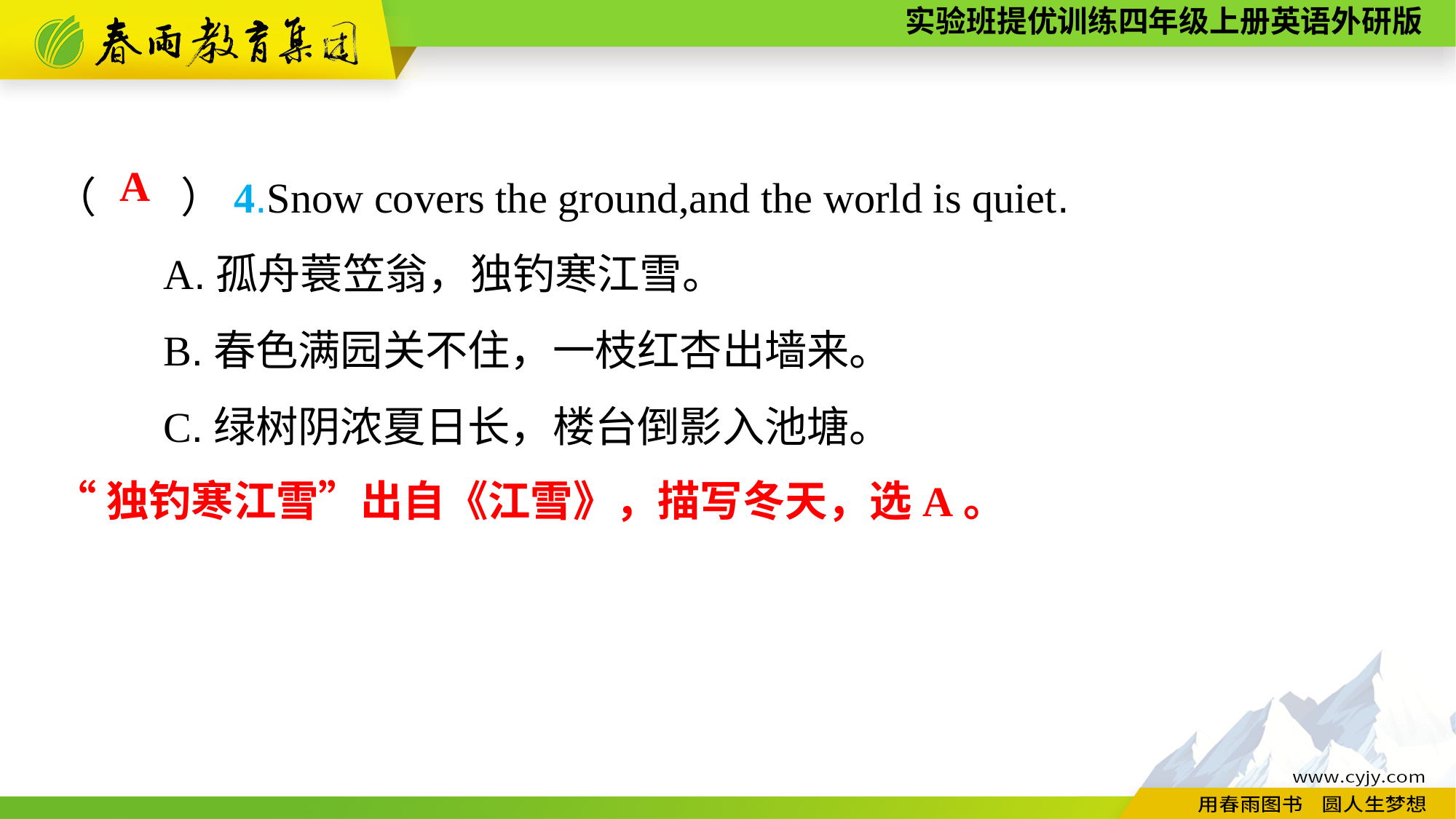

（　　）4.Snow covers the ground,and the world is quiet.
	A.孤舟蓑笠翁，独钓寒江雪。
	B.春色满园关不住，一枝红杏出墙来。
	C.绿树阴浓夏日长，楼台倒影入池塘。
A
“独钓寒江雪”出自《江雪》，描写冬天，选A。